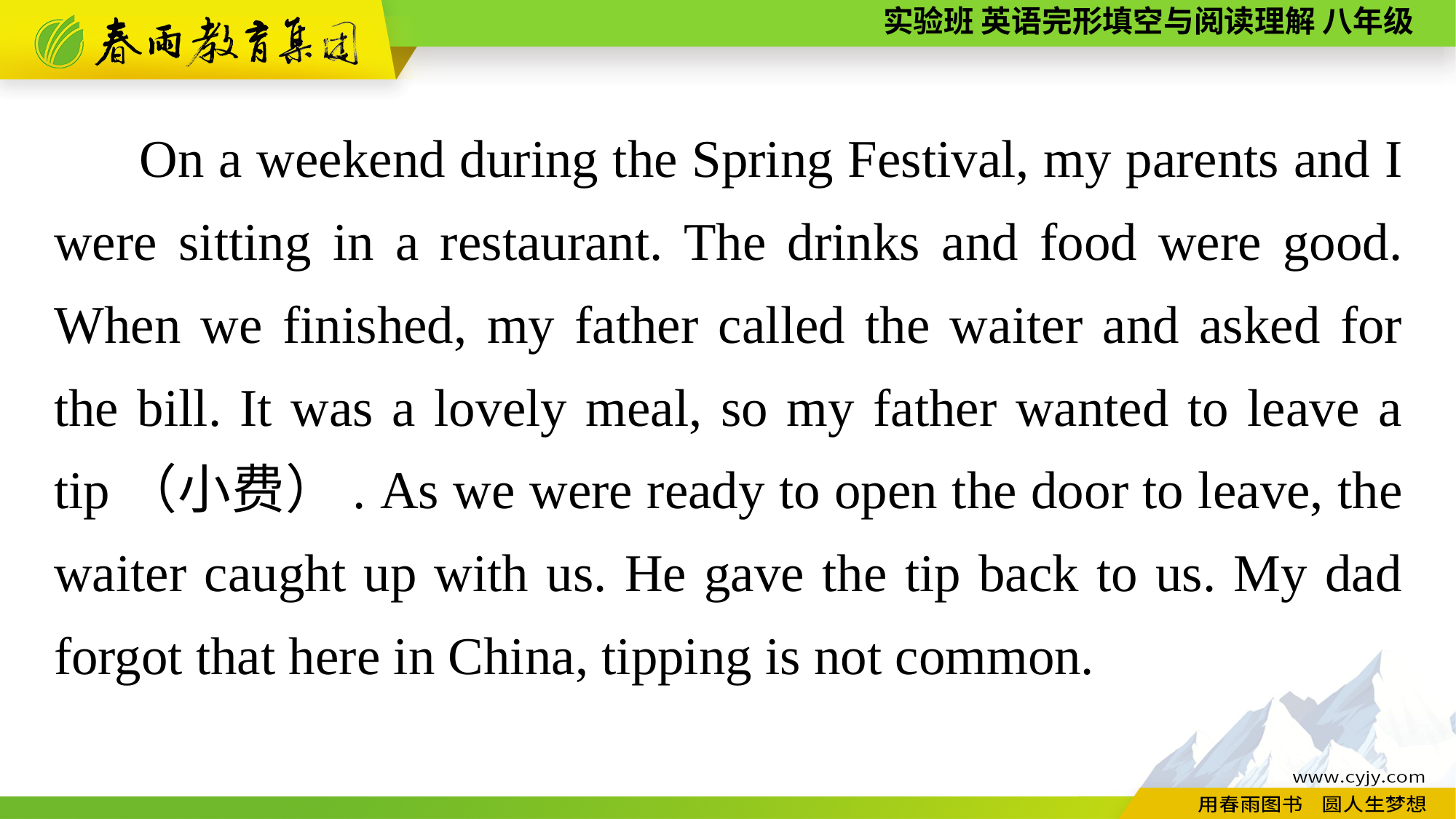

On a weekend during the Spring Festival, my parents and I were sitting in a restaurant. The drinks and food were good. When we finished, my father called the waiter and asked for the bill. It was a lovely meal, so my father wanted to leave a tip（小费）. As we were ready to open the door to leave, the waiter caught up with us. He gave the tip back to us. My dad forgot that here in China, tipping is not common.